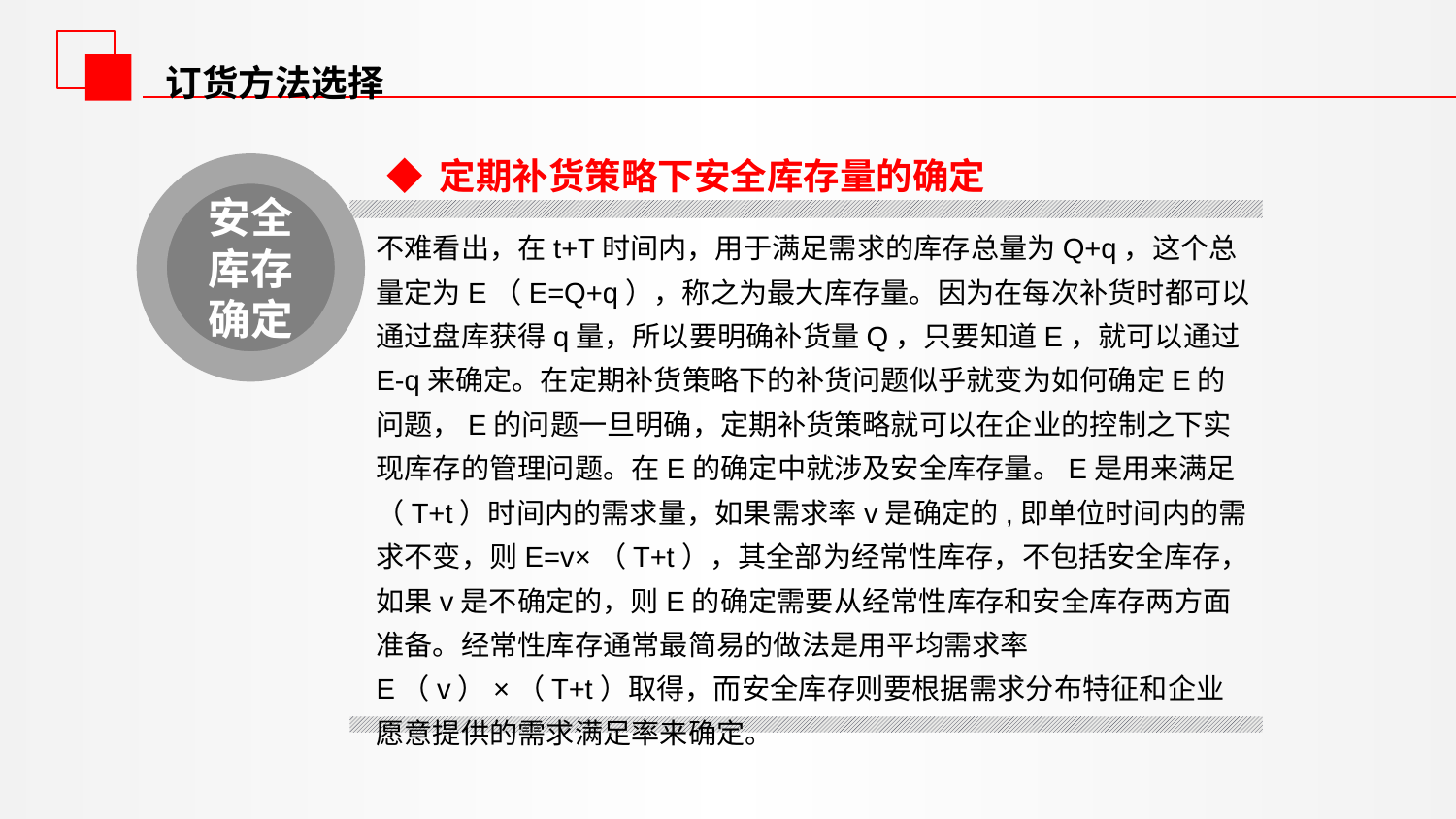

订货方法选择
◆ 定期补货策略下安全库存量的确定
安全库存确定

不难看出，在t+T时间内，用于满足需求的库存总量为Q+q，这个总量定为E（E=Q+q），称之为最大库存量。因为在每次补货时都可以通过盘库获得q量，所以要明确补货量Q，只要知道E，就可以通过E-q来确定。在定期补货策略下的补货问题似乎就变为如何确定E的问题，E的问题一旦明确，定期补货策略就可以在企业的控制之下实现库存的管理问题。在E的确定中就涉及安全库存量。E是用来满足（T+t）时间内的需求量，如果需求率v是确定的,即单位时间内的需求不变，则E=v×（T+t），其全部为经常性库存，不包括安全库存，如果v是不确定的，则E的确定需要从经常性库存和安全库存两方面准备。经常性库存通常最简易的做法是用平均需求率E（v）×（T+t）取得，而安全库存则要根据需求分布特征和企业愿意提供的需求满足率来确定。